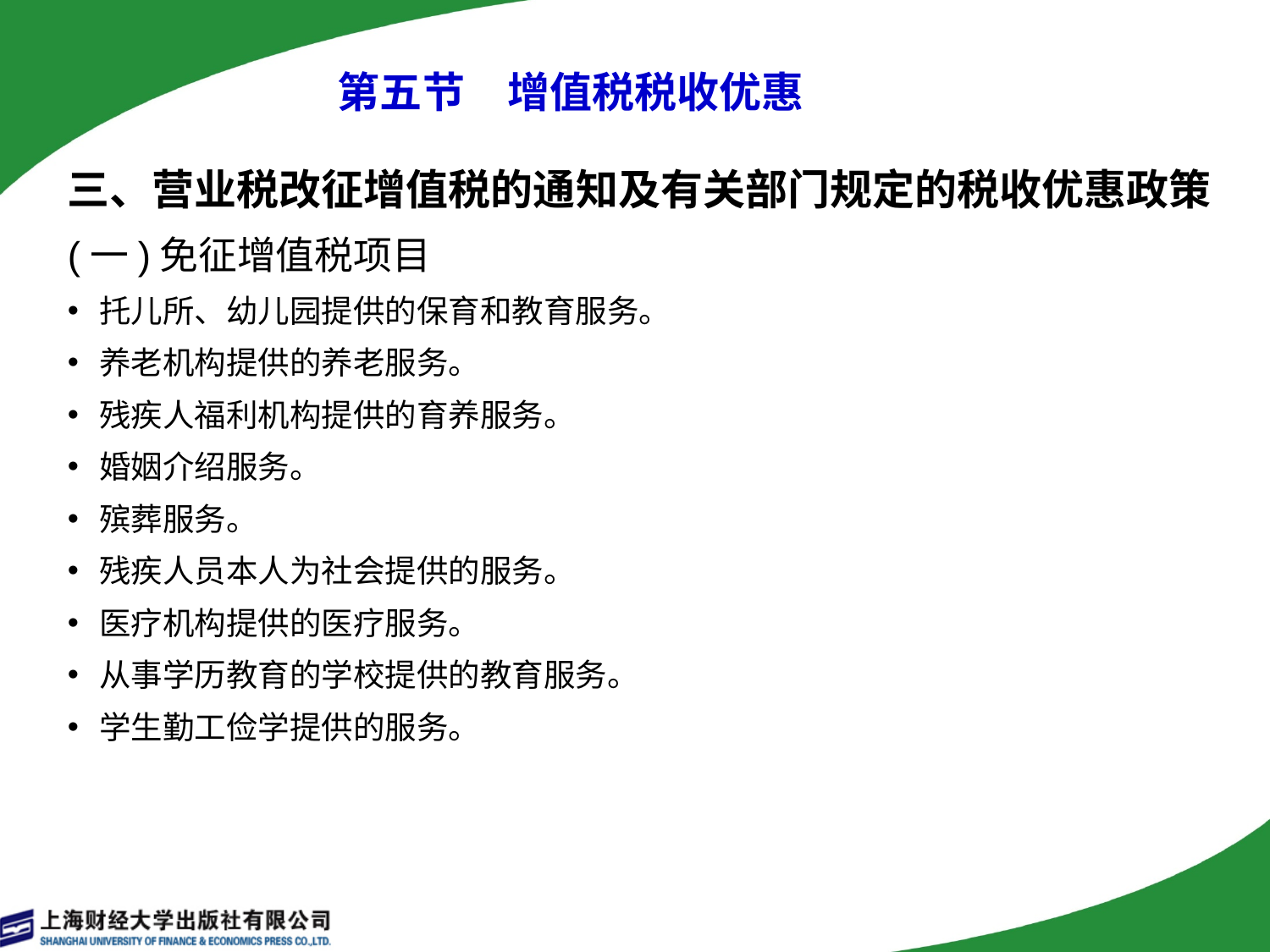

第五节　增值税税收优惠
三、营业税改征增值税的通知及有关部门规定的税收优惠政策
(一)免征增值税项目
托儿所、幼儿园提供的保育和教育服务。
养老机构提供的养老服务。
残疾人福利机构提供的育养服务。
婚姻介绍服务。
殡葬服务。
残疾人员本人为社会提供的服务。
医疗机构提供的医疗服务。
从事学历教育的学校提供的教育服务。
学生勤工俭学提供的服务。